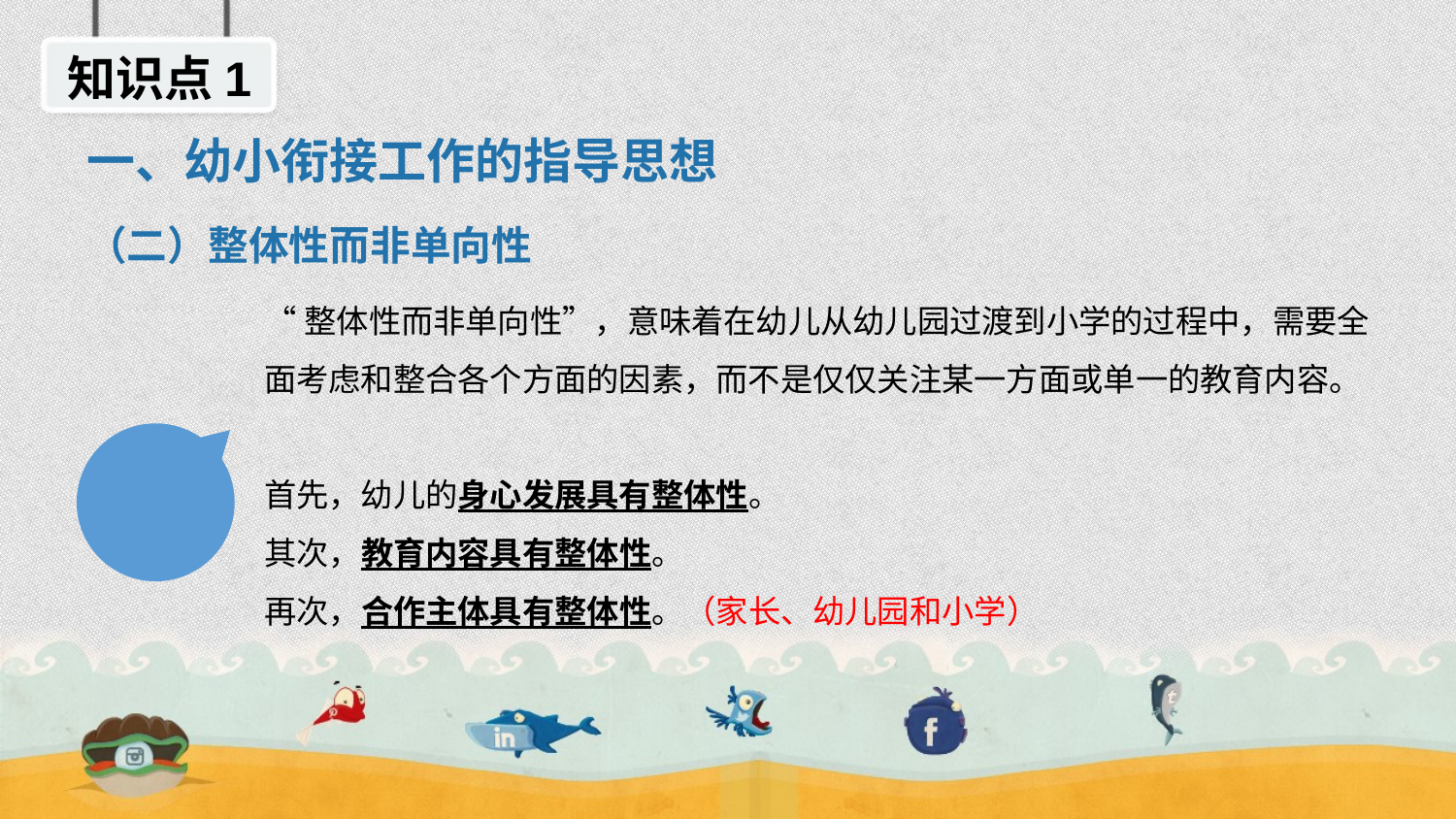

知识点1
一、幼小衔接工作的指导思想
（二）整体性而非单向性
“整体性而非单向性”，意味着在幼儿从幼儿园过渡到小学的过程中，需要全面考虑和整合各个方面的因素，而不是仅仅关注某一方面或单一的教育内容。

首先，幼儿的身心发展具有整体性。
其次，教育内容具有整体性。
再次，合作主体具有整体性。（家长、幼儿园和小学）